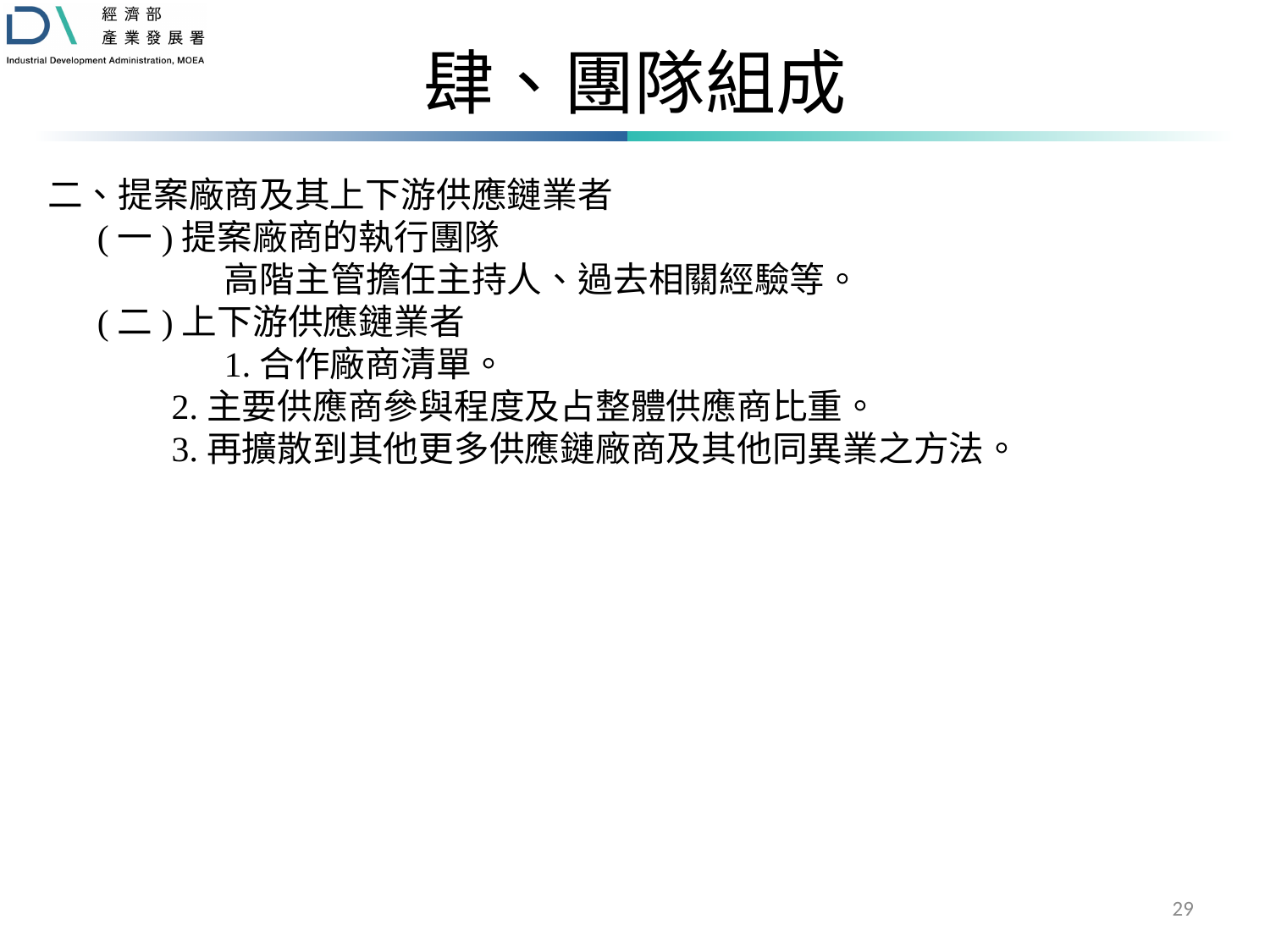

# 肆、團隊組成
二、提案廠商及其上下游供應鏈業者
(一)提案廠商的執行團隊
	高階主管擔任主持人、過去相關經驗等。
(二)上下游供應鏈業者
	1.合作廠商清單。
2.主要供應商參與程度及占整體供應商比重。
3.再擴散到其他更多供應鏈廠商及其他同異業之方法。

29